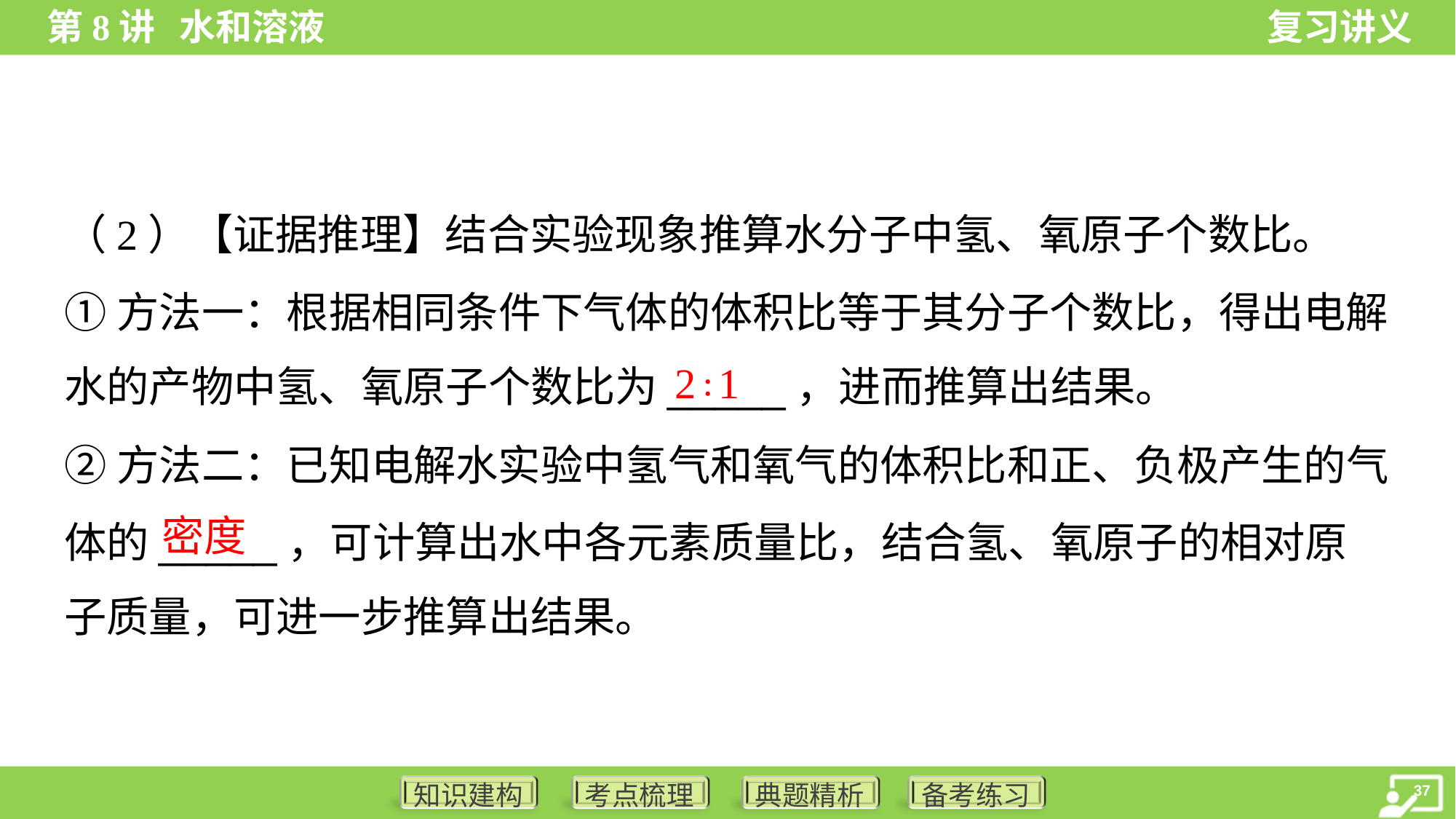

（2）【证据推理】结合实验现象推算水分子中氢、氧原子个数比。
①方法一：根据相同条件下气体的体积比等于其分子个数比，得出电解
水的产物中氢、氧原子个数比为_____，进而推算出结果。
2∶1
②方法二：已知电解水实验中氢气和氧气的体积比和正、负极产生的气
体的_____，可计算出水中各元素质量比，结合氢、氧原子的相对原
子质量，可进一步推算出结果。
密度